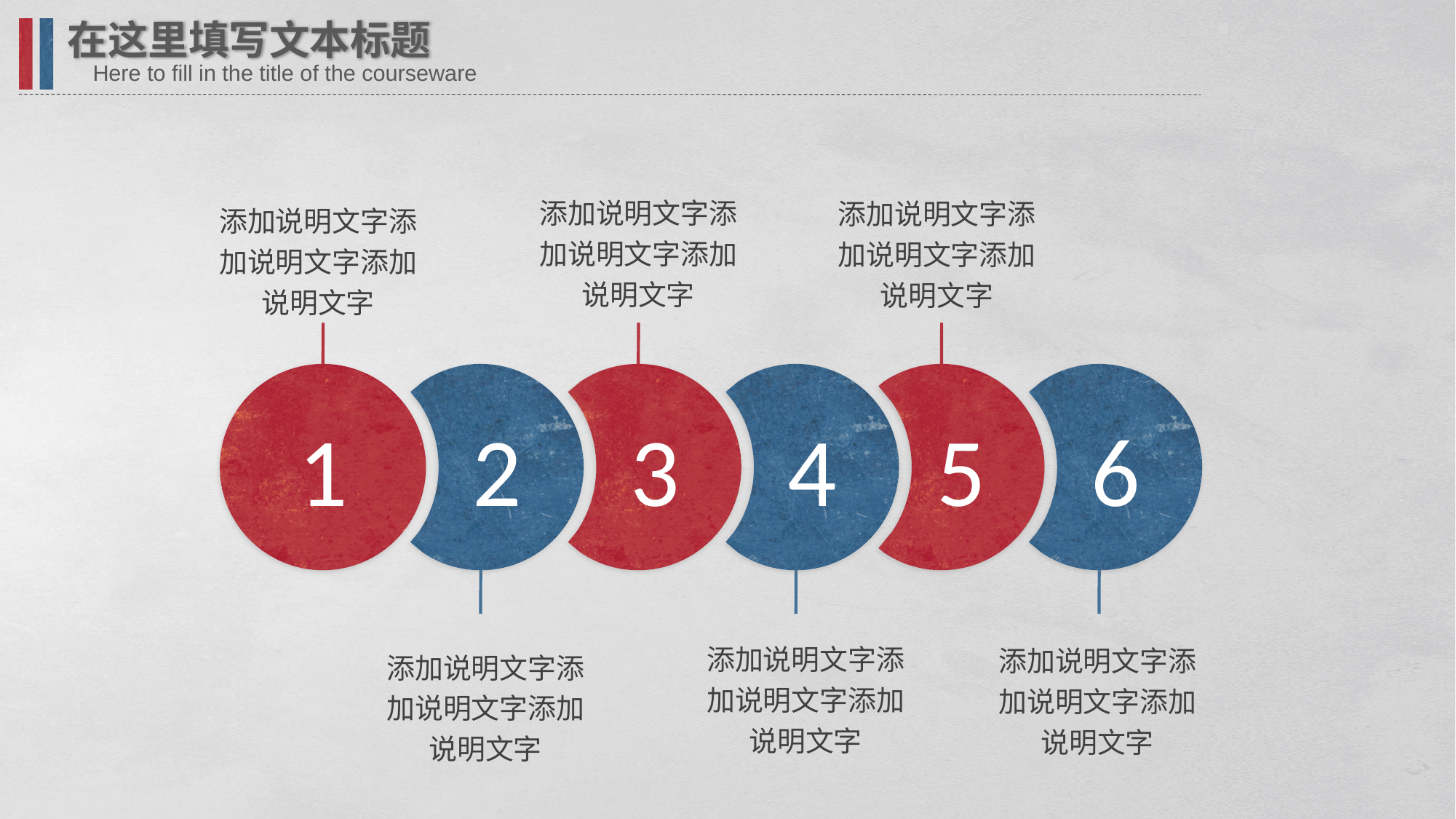

在这里填写文本标题

Here to fill in the title of the courseware
添加说明文字添加说明文字添加说明文字
添加说明文字添加说明文字添加说明文字
添加说明文字添加说明文字添加说明文字
1
2
3
4
5
6
添加说明文字添加说明文字添加说明文字
添加说明文字添加说明文字添加说明文字
添加说明文字添加说明文字添加说明文字